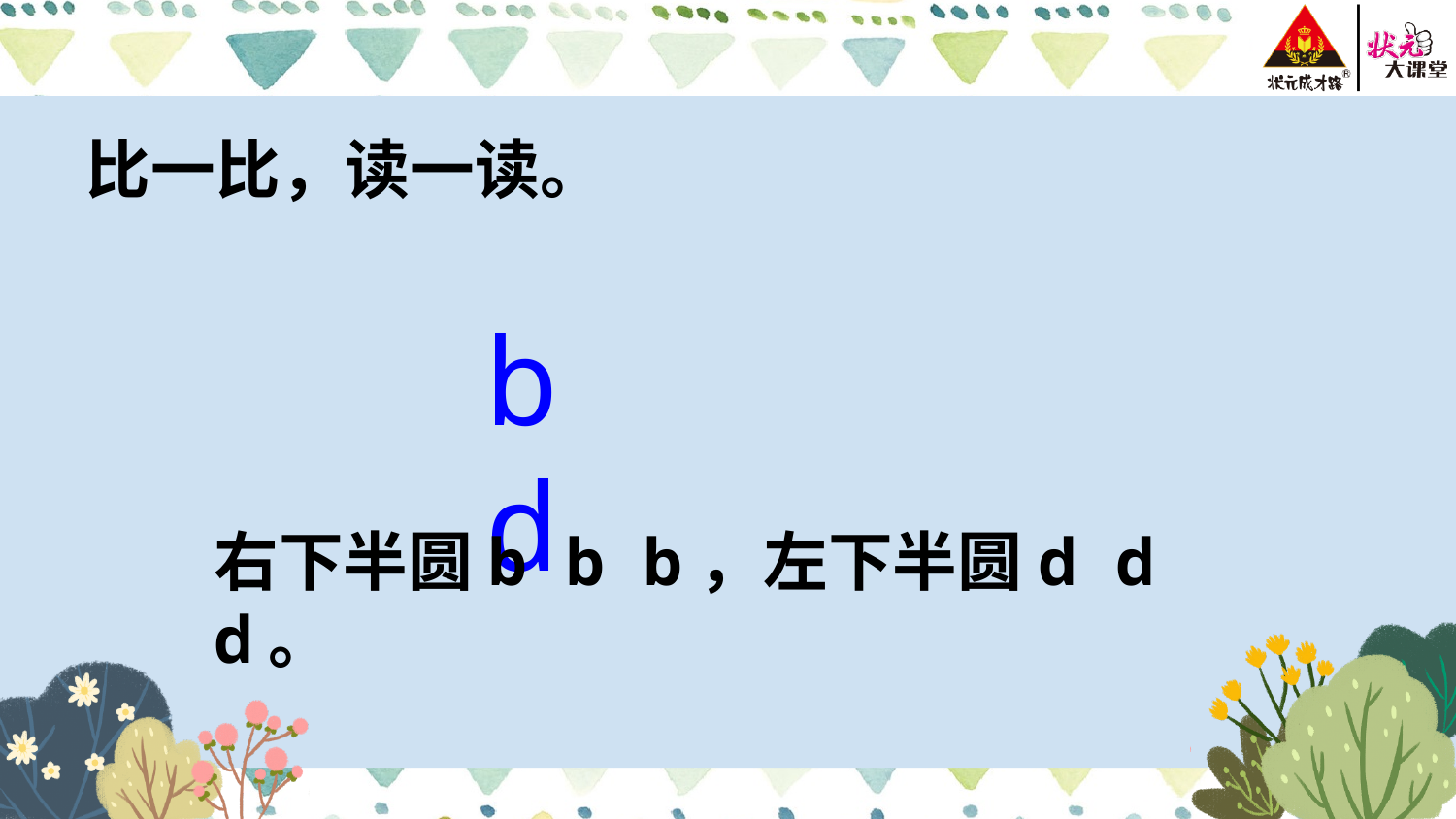

比一比，读一读。
b    d
右下半圆b b b，左下半圆d d d。